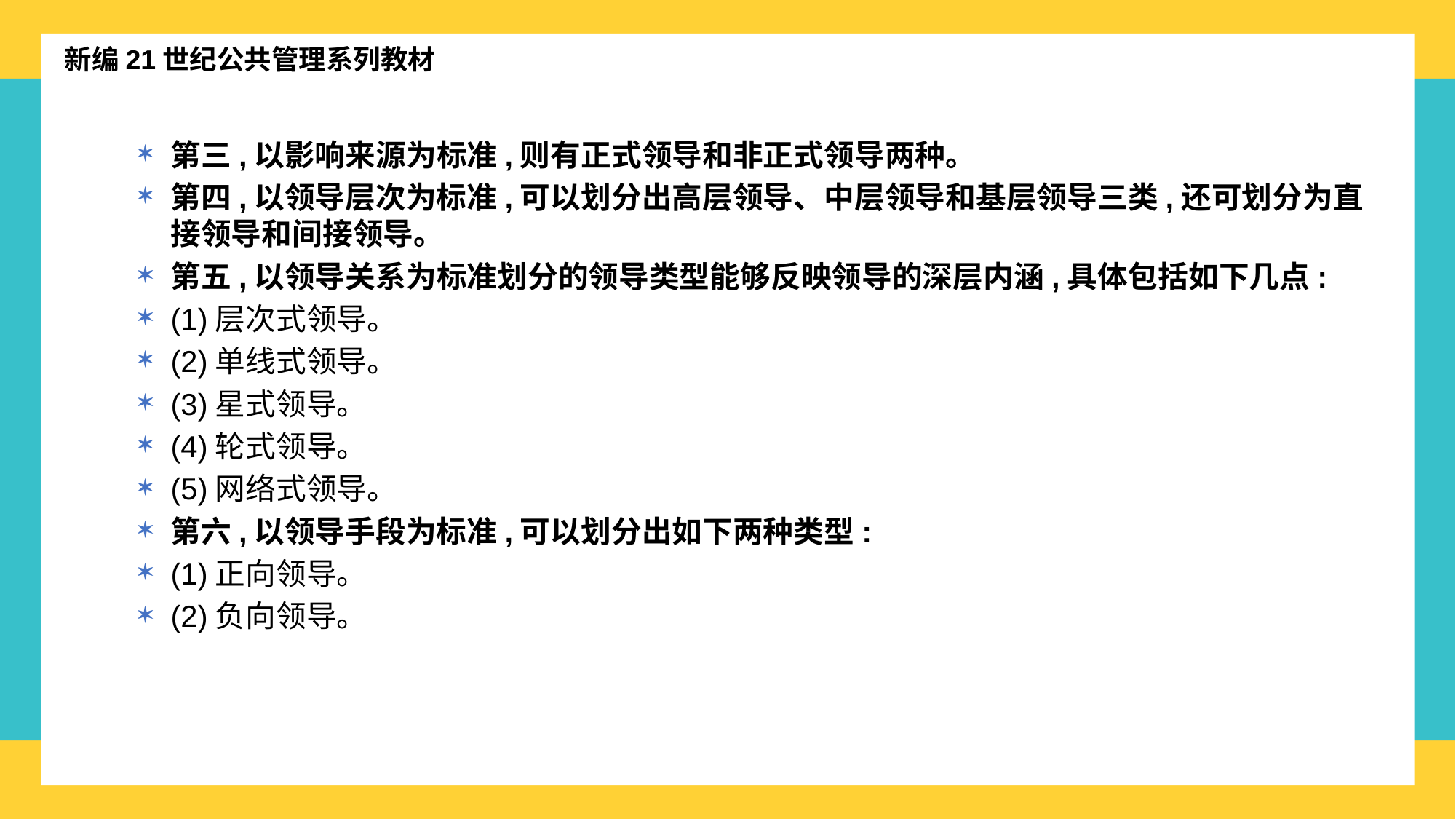

新编21世纪公共管理系列教材
第三,以影响来源为标准,则有正式领导和非正式领导两种。
第四,以领导层次为标准,可以划分出高层领导、中层领导和基层领导三类,还可划分为直接领导和间接领导。
第五,以领导关系为标准划分的领导类型能够反映领导的深层内涵,具体包括如下几点:
(1)层次式领导。
(2)单线式领导。
(3)星式领导。
(4)轮式领导。
(5)网络式领导。
第六,以领导手段为标准,可以划分出如下两种类型:
(1)正向领导。
(2)负向领导。